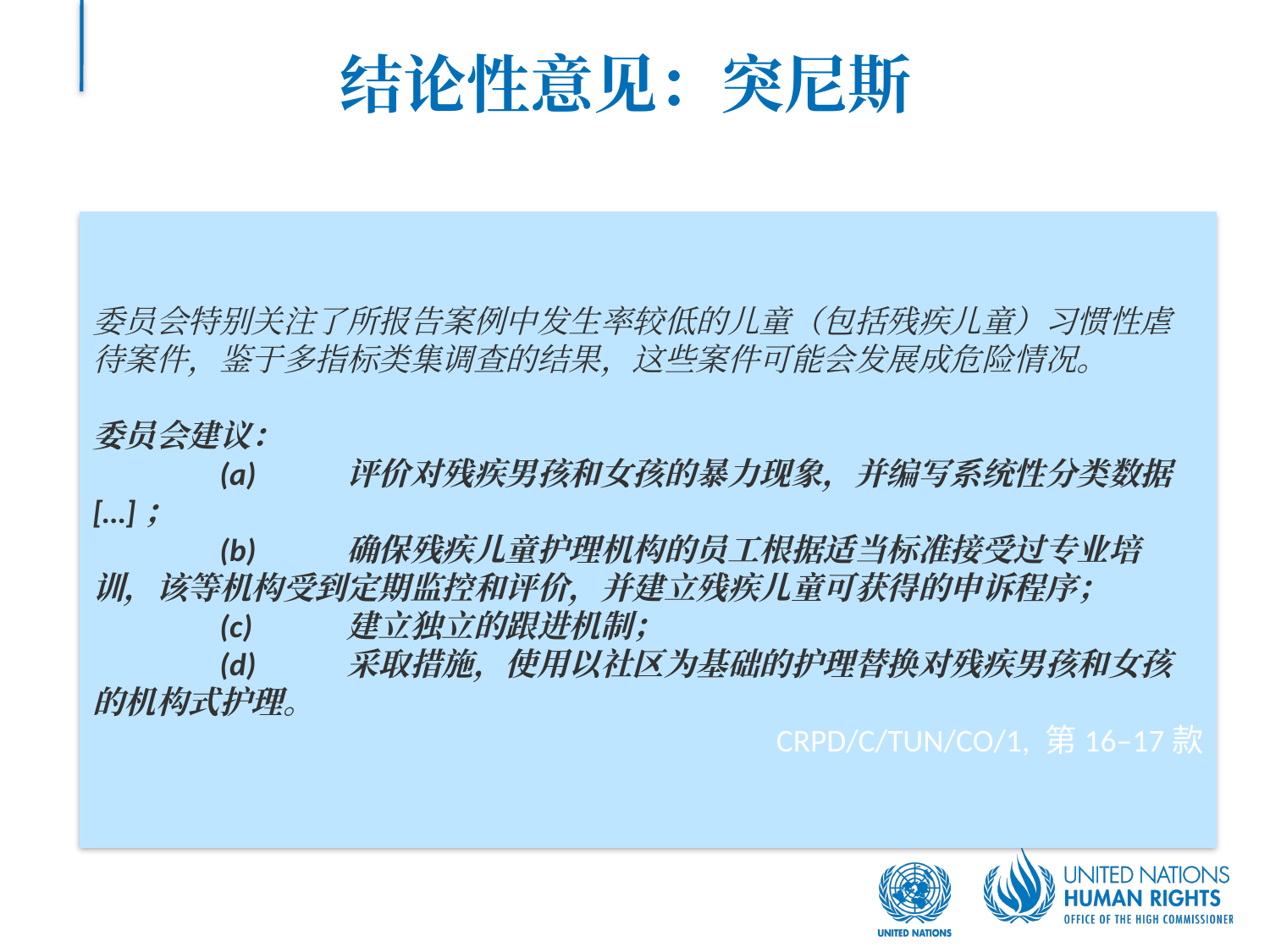

# 结论性意见：突尼斯

委员会特别关注了所报告案例中发生率较低的儿童（包括残疾儿童）习惯性虐待案件，鉴于多指标类集调查的结果，这些案件可能会发展成危险情况。

委员会建议：
	(a)	评价对残疾男孩和女孩的暴力现象，并编写系统性分类数据[…]；
	(b)	确保残疾儿童护理机构的员工根据适当标准接受过专业培训，该等机构受到定期监控和评价，并建立残疾儿童可获得的申诉程序；
	(c)	建立独立的跟进机制；
	(d)	采取措施，使用以社区为基础的护理替换对残疾男孩和女孩的机构式护理。
CRPD/C/TUN/CO/1, 第16–17款